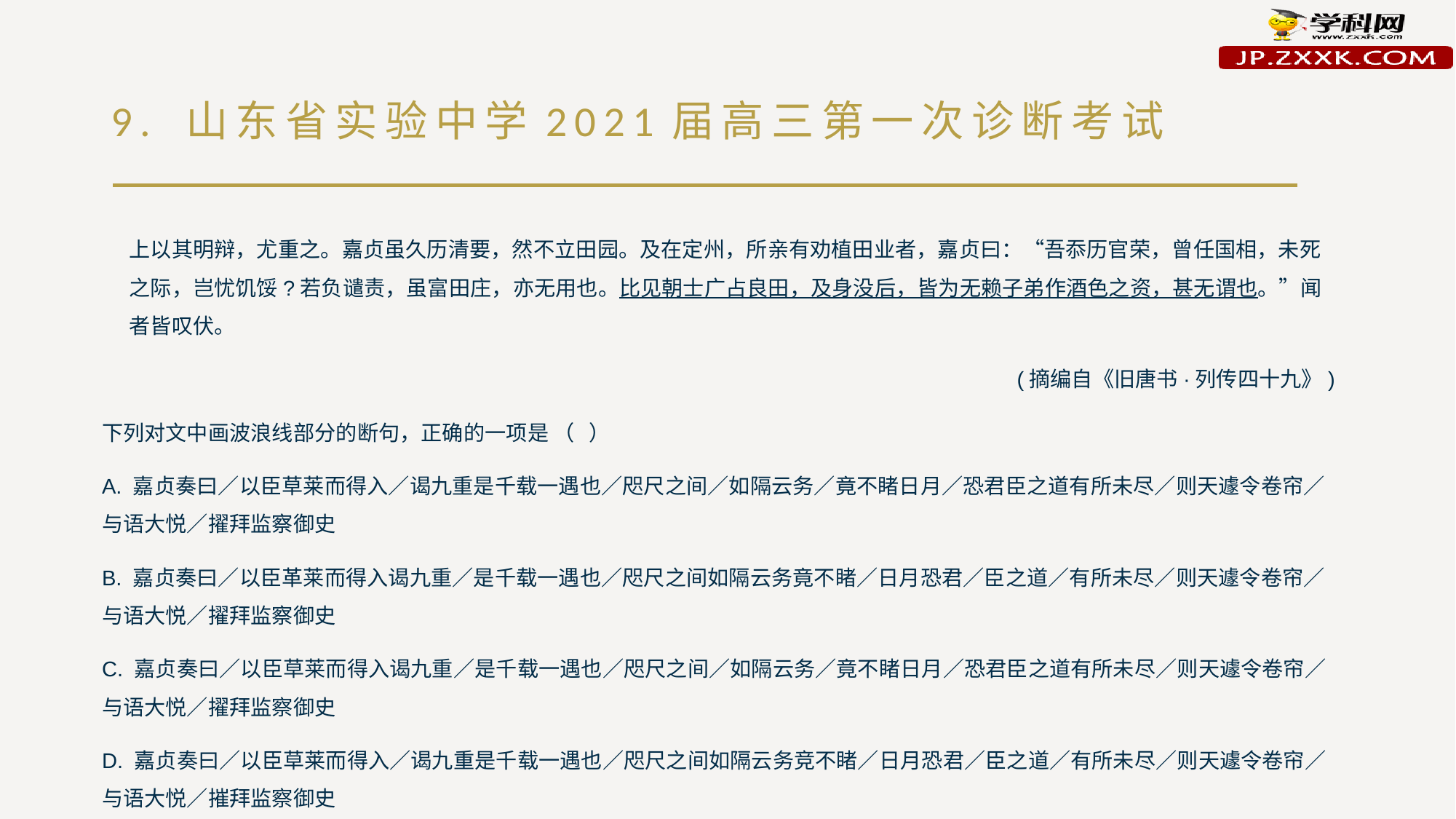

# 9. 山东省实验中学2021届高三第一次诊断考试
上以其明辩，尤重之。嘉贞虽久历清要，然不立田园。及在定州，所亲有劝植田业者，嘉贞曰：“吾忝历官荣，曾任国相，未死之际，岂忧饥馁?若负谴责，虽富田庄，亦无用也。比见朝士广占良田，及身没后，皆为无赖子弟作酒色之资，甚无谓也。”闻者皆叹伏。
(摘编自《旧唐书·列传四十九》)
下列对文中画波浪线部分的断句，正确的一项是 （   ）
A. 嘉贞奏曰／以臣草莱而得入／谒九重是千载一遇也／咫尺之间／如隔云务／竟不睹日月／恐君臣之道有所未尽／则天遽令卷帘／与语大悦／擢拜监察御史
B. 嘉贞奏曰／以臣革莱而得入谒九重／是千载一遇也／咫尺之间如隔云务竟不睹／日月恐君／臣之道／有所未尽／则天遽令卷帘／与语大悦／擢拜监察御史
C. 嘉贞奏曰／以臣草莱而得入谒九重／是千载一遇也／咫尺之间／如隔云务／竟不睹日月／恐君臣之道有所未尽／则天遽令卷帘／与语大悦／擢拜监察御史
D. 嘉贞奏曰／以臣草莱而得入／谒九重是千载一遇也／咫尺之间如隔云务竞不睹／日月恐君／臣之道／有所未尽／则天遽令卷帘／与语大悦／摧拜监察御史